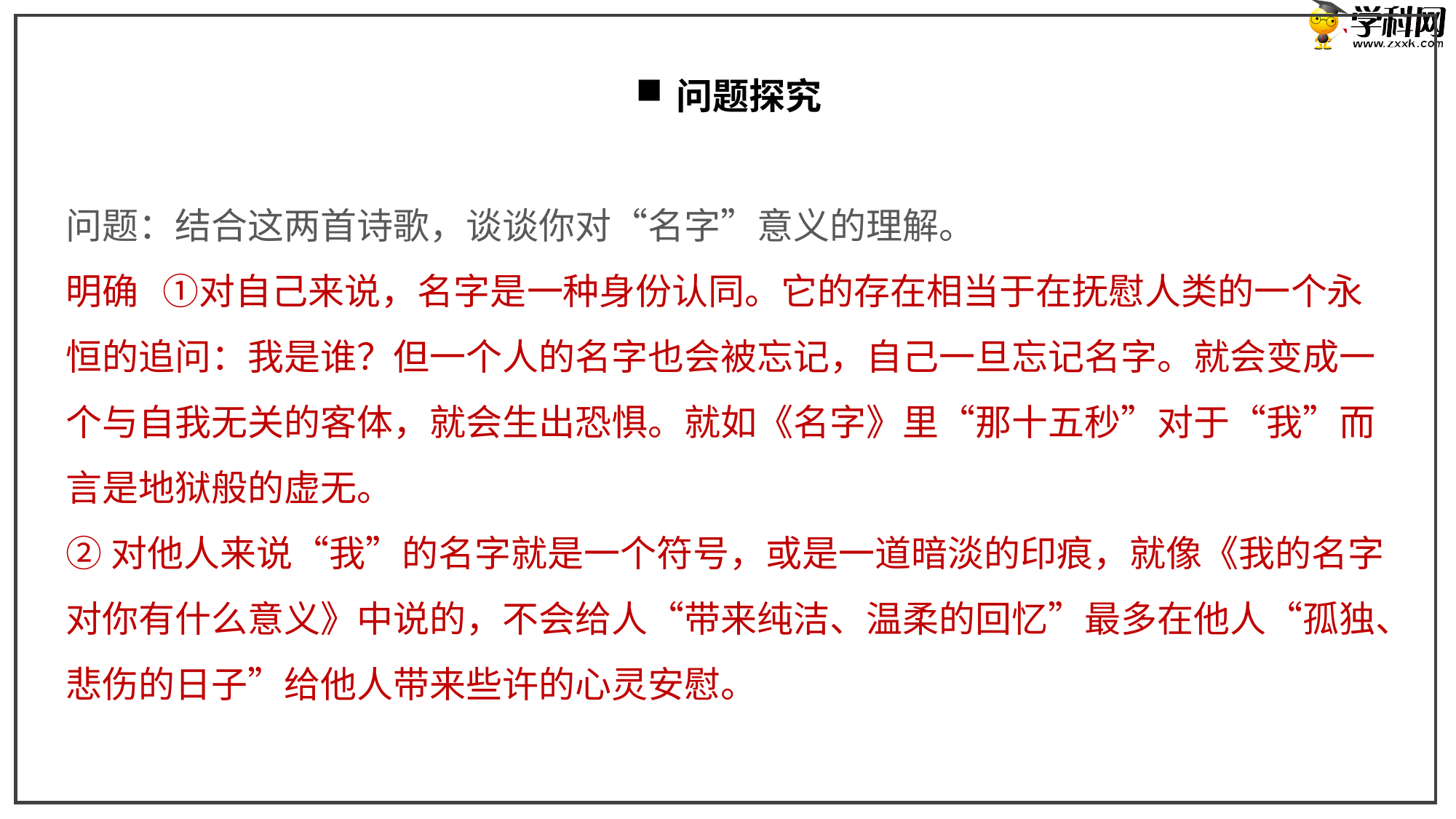

问题探究
问题：结合这两首诗歌，谈谈你对“名字”意义的理解。
明确   ①对自己来说，名字是一种身份认同。它的存在相当于在抚慰人类的一个永恒的追问：我是谁？但一个人的名字也会被忘记，自己一旦忘记名字。就会变成一个与自我无关的客体，就会生出恐惧。就如《名字》里“那十五秒”对于“我”而言是地狱般的虚无。
②对他人来说“我”的名字就是一个符号，或是一道暗淡的印痕，就像《我的名字对你有什么意义》中说的，不会给人“带来纯洁、温柔的回忆”最多在他人“孤独、悲伤的日子”给他人带来些许的心灵安慰。